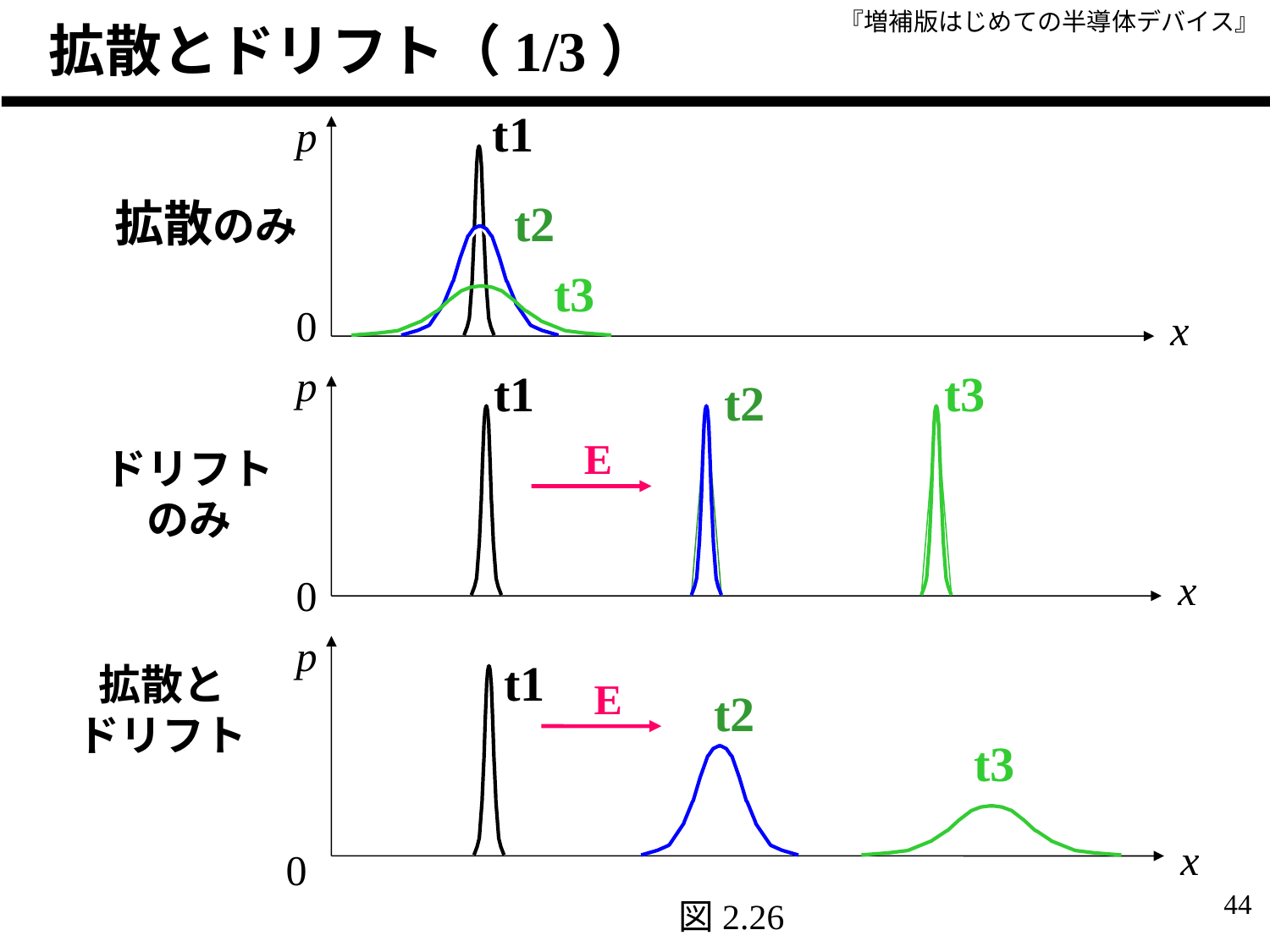

# 拡散とドリフト（1/3）
t1
p

拡散のみ
t2

t3

0
x

p
t1
t3
t2

E
ドリフト
のみ

x
0

p

t1
拡散と
ドリフト

E
t2
t3

x
0

44
図2.26